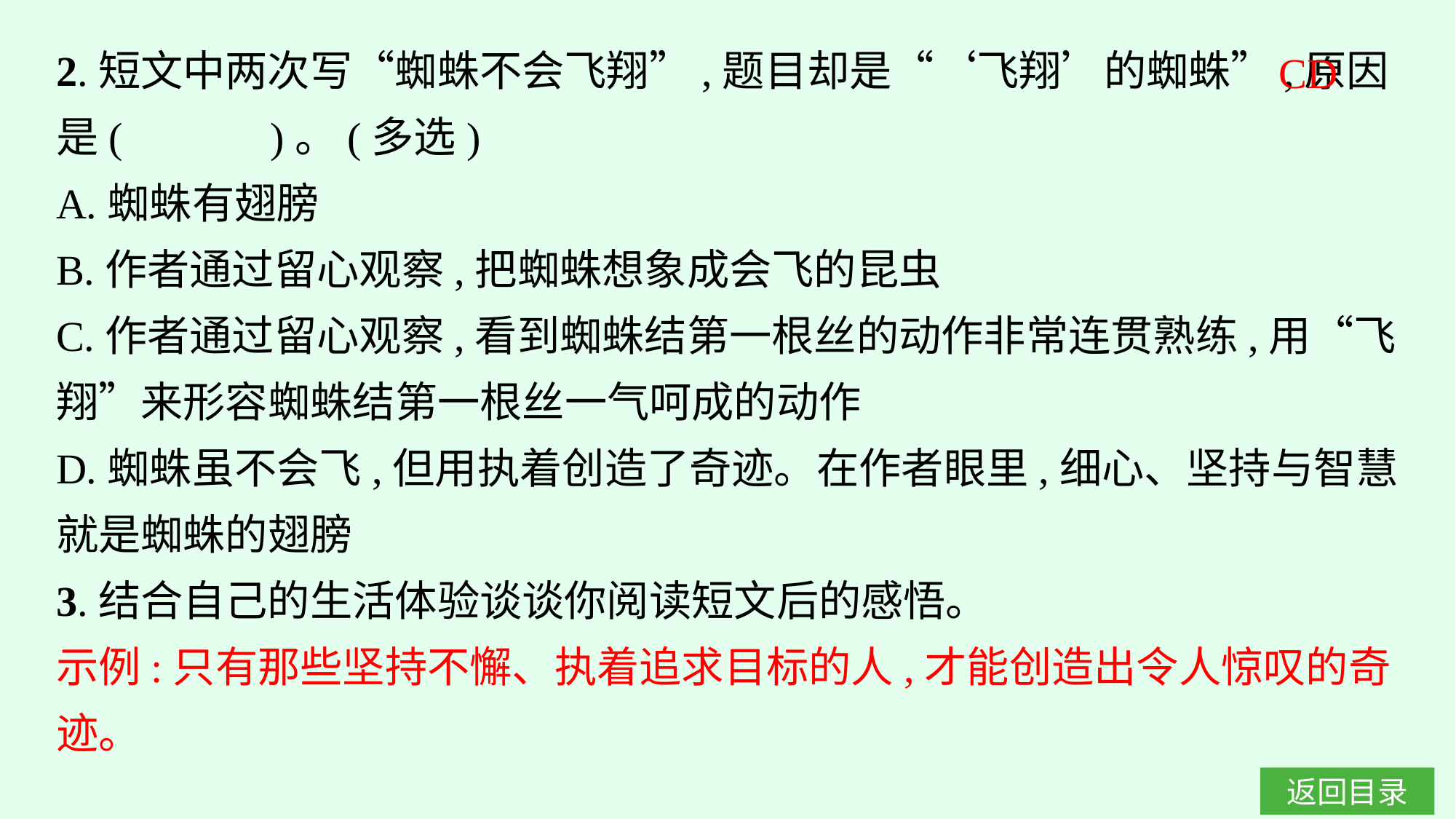

2.短文中两次写“蜘蛛不会飞翔”,题目却是“‘飞翔’的蜘蛛”,原因是(　　　)。(多选)
A.蜘蛛有翅膀
B.作者通过留心观察,把蜘蛛想象成会飞的昆虫
C.作者通过留心观察,看到蜘蛛结第一根丝的动作非常连贯熟练,用“飞翔”来形容蜘蛛结第一根丝一气呵成的动作
D.蜘蛛虽不会飞,但用执着创造了奇迹。在作者眼里,细心、坚持与智慧就是蜘蛛的翅膀
3.结合自己的生活体验谈谈你阅读短文后的感悟。
示例:只有那些坚持不懈、执着追求目标的人,才能创造出令人惊叹的奇迹。
CD